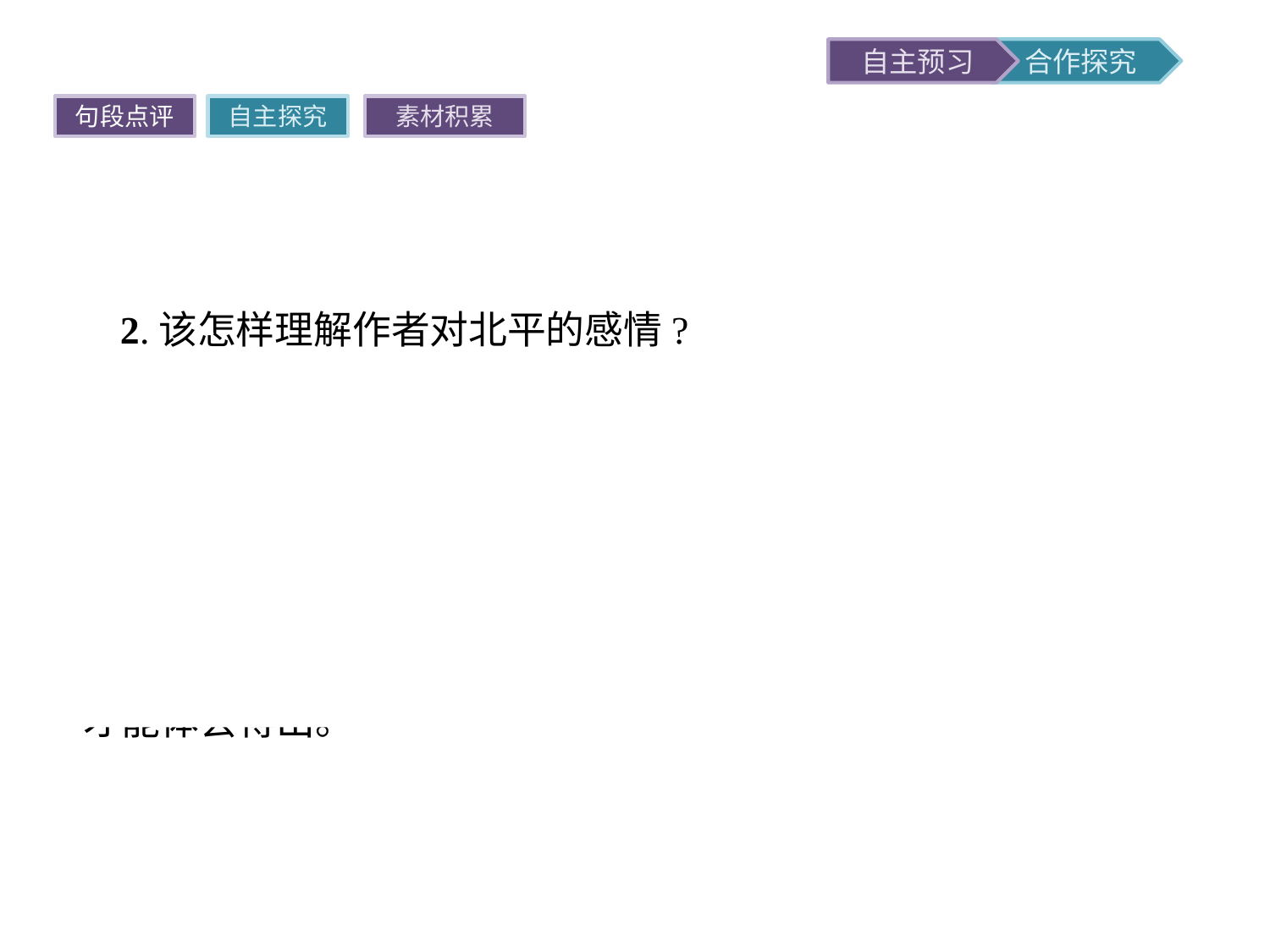

句段点评
自主探究
素材积累
2.该怎样理解作者对北平的感情?
提示在老舍心中,对于北平,已不能仅仅用喜欢来描绘,简直就是热爱。老舍生于斯,长于斯,由他来写北平,那份热爱从血脉里流出,正如他自己所言:“我爱我的母亲。怎样爱?我说不出……言语是不够表现我的心情的,只有独自微笑或落泪才足以把内心揭露在外面一些来。我之爱北平也近乎这个。”他写到动情处,竟忍不住要落泪了,那是怎样一份深情呵,这只有久离故乡的游子才能体会得出。